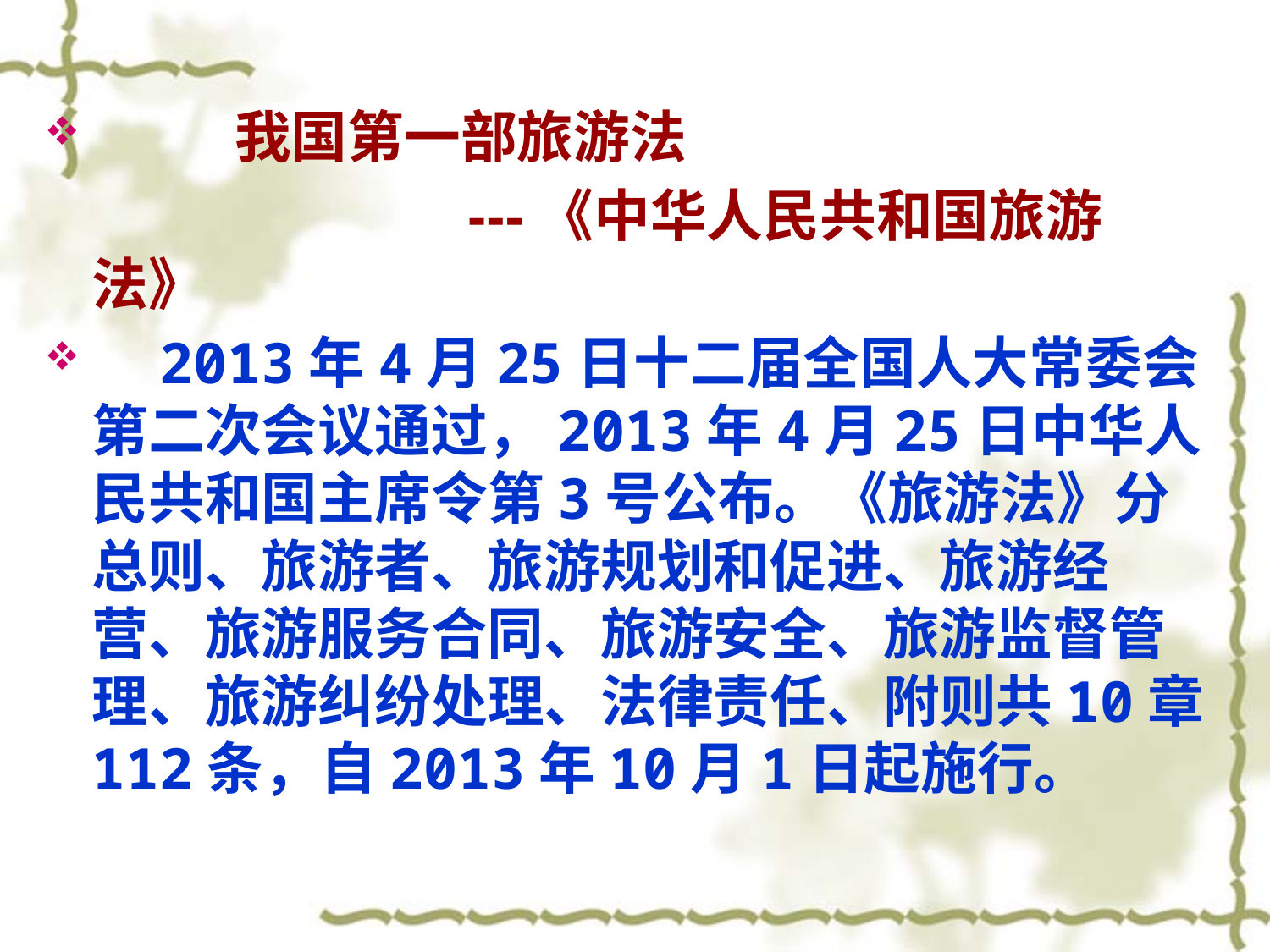

我国第一部旅游法
                           ---《中华人民共和国旅游法》
  2013年4月25日十二届全国人大常委会第二次会议通过，2013年4月25日中华人民共和国主席令第3号公布。《旅游法》分总则、旅游者、旅游规划和促进、旅游经营、旅游服务合同、旅游安全、旅游监督管理、旅游纠纷处理、法律责任、附则共10章112条，自2013年10月1日起施行。